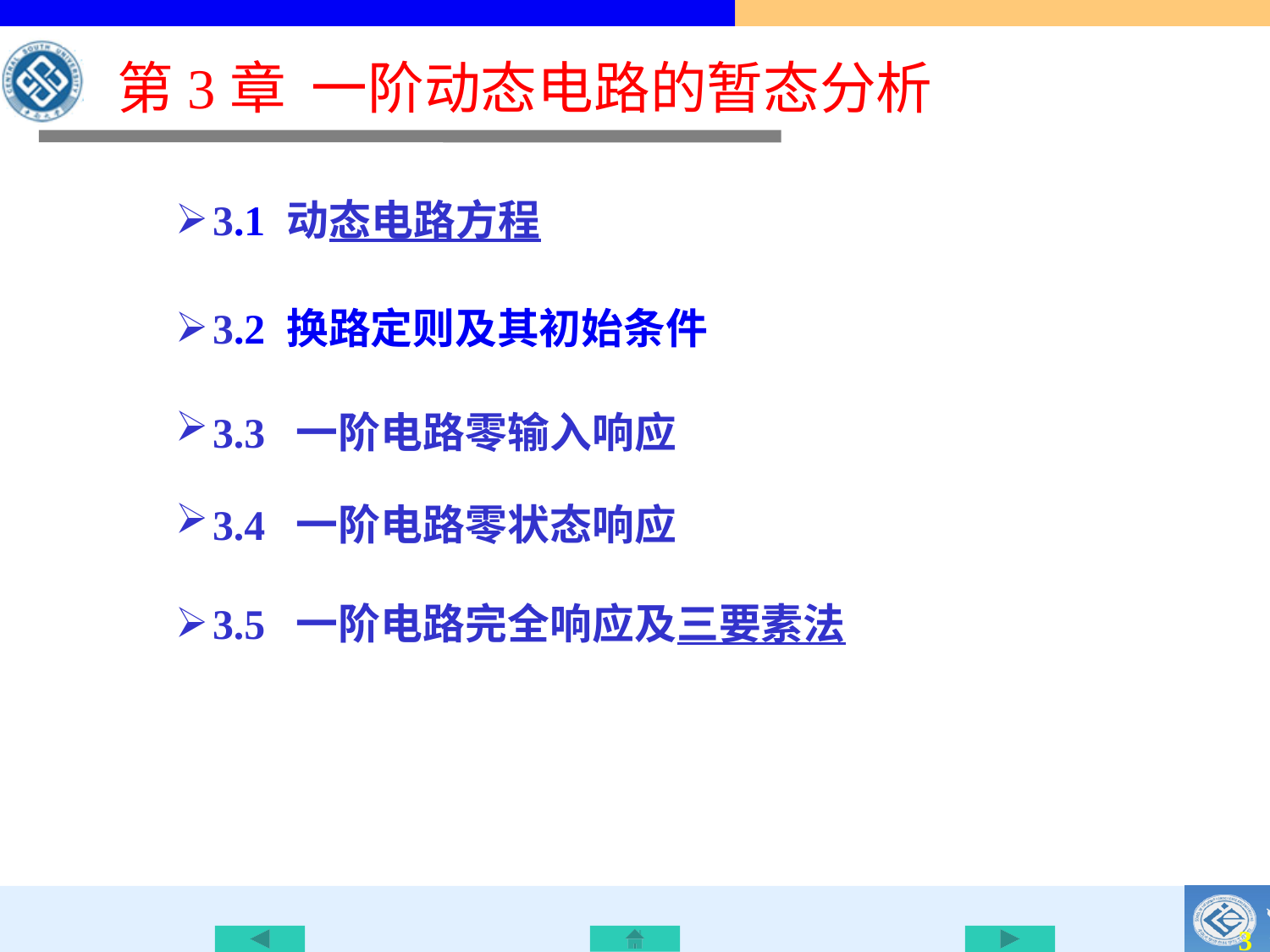

# 第3章  一阶动态电路的暂态分析
3.1  动态电路方程
3.2  换路定则及其初始条件
3.3  一阶电路零输入响应
3.4  一阶电路零状态响应
3.5  一阶电路完全响应及三要素法

3